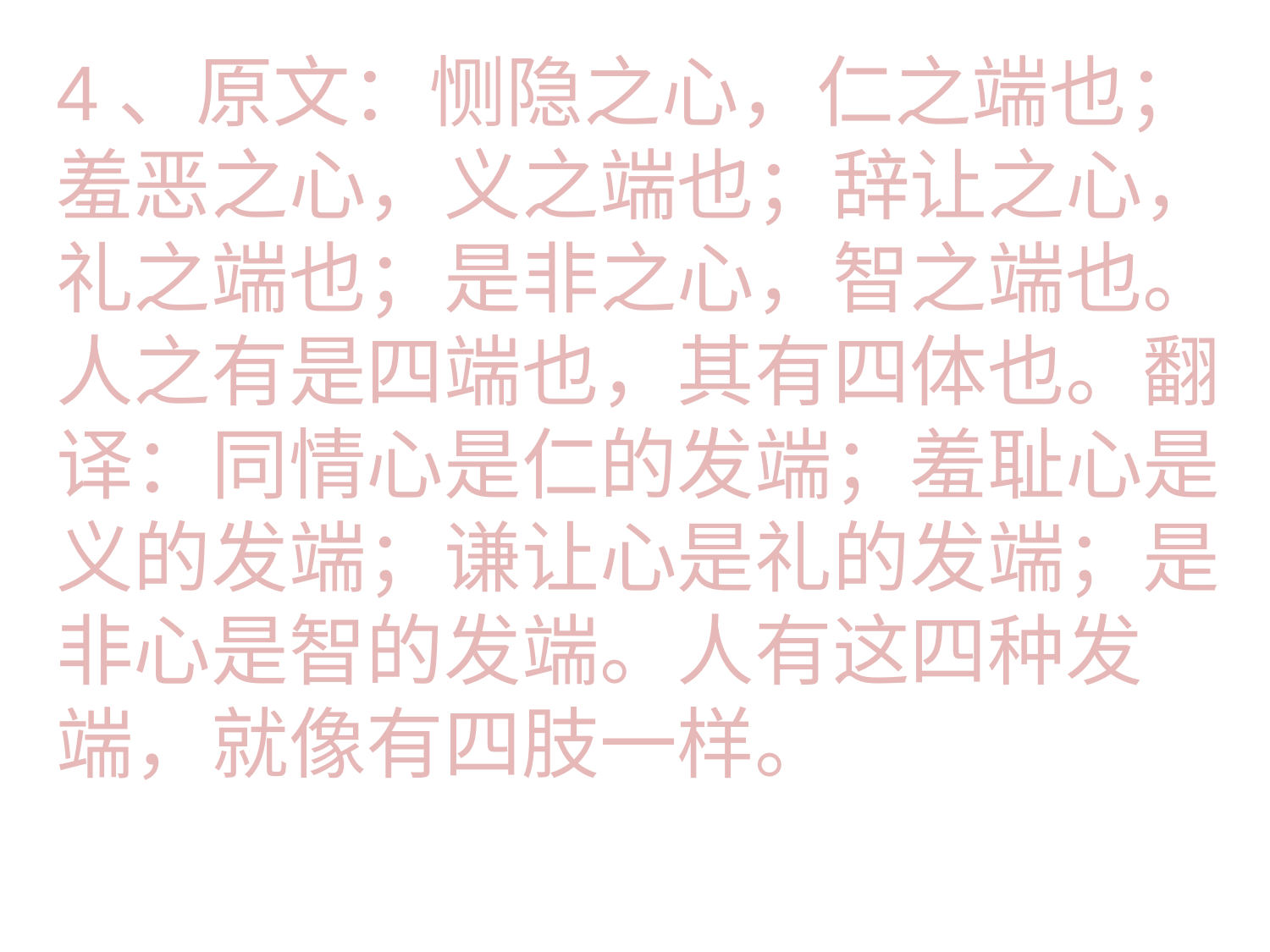

4、原文：恻隐之心，仁之端也；羞恶之心，义之端也；辞让之心，礼之端也；是非之心，智之端也。人之有是四端也，其有四体也。翻译：同情心是仁的发端；羞耻心是义的发端；谦让心是礼的发端；是非心是智的发端。人有这四种发端，就像有四肢一样。